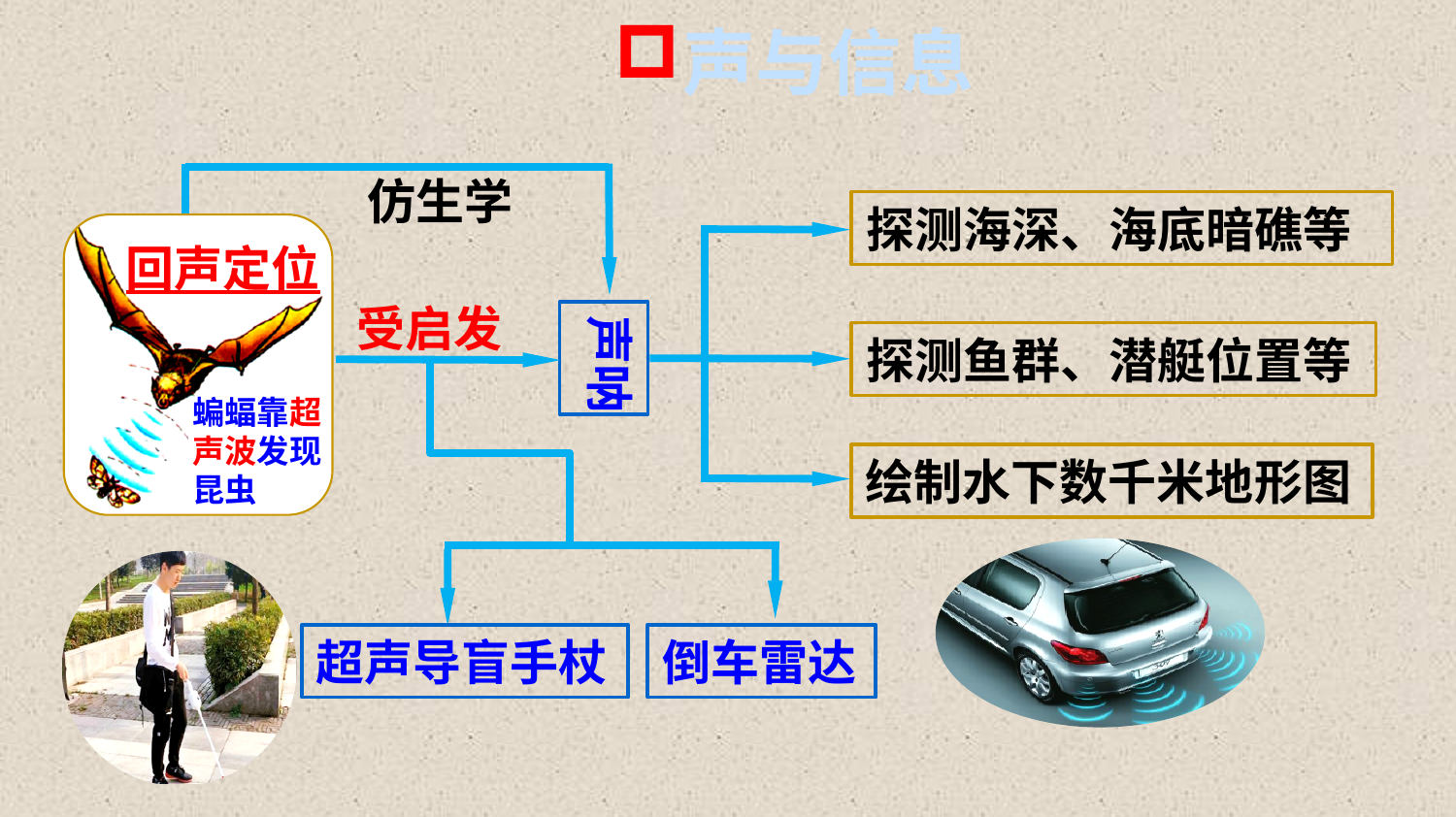

声与信息
仿生学
探测海深、海底暗礁等

回声定位
蝙蝠靠超声波发现昆虫
受启发
声呐
探测鱼群、潜艇位置等
绘制水下数千米地形图

超声导盲手杖
倒车雷达